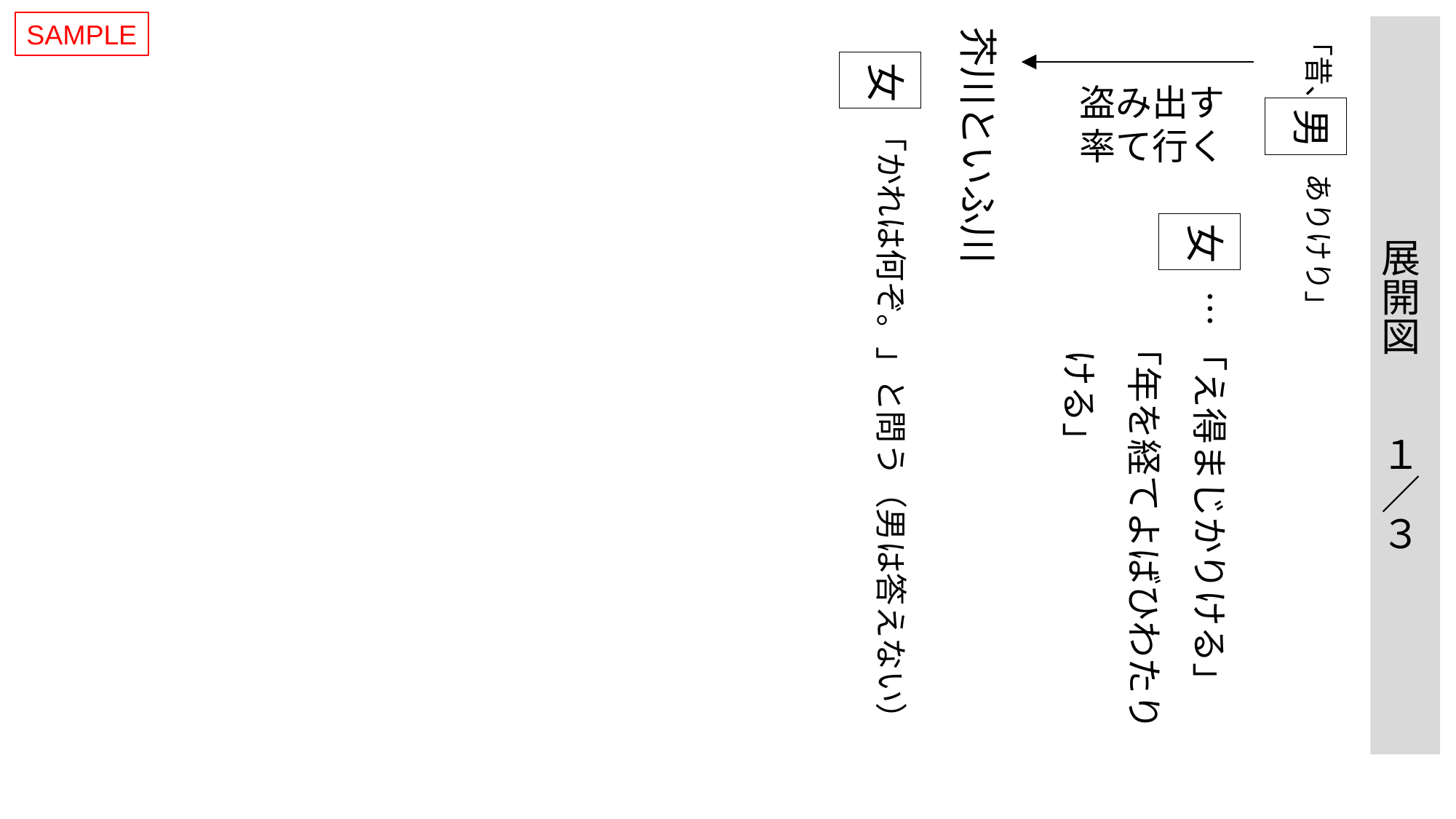

SAMPLE
芥川といふ川
「昔、　　ありけり」
展開図　　１／３
女
盗み出す
率て行く
男
「かれは何ぞ。」と問う（男は答えない）
女
…「え得まじかりける」
「年を経てよばひわたり
ける」